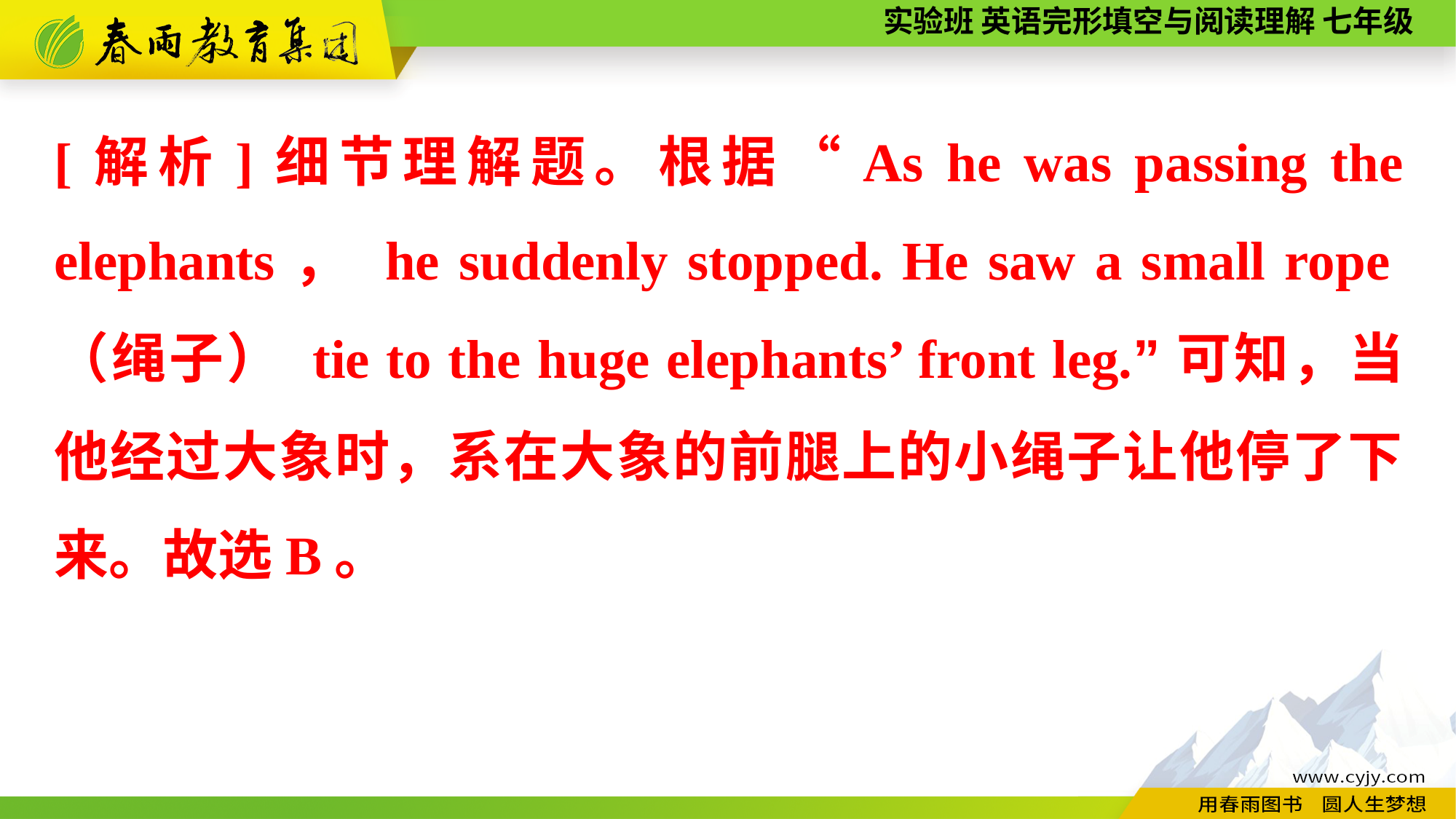

[解析]细节理解题。根据“As he was passing the elephants， he suddenly stopped. He saw a small rope（绳子） tie to the huge elephants’ front leg.”可知，当他经过大象时，系在大象的前腿上的小绳子让他停了下来。故选B。